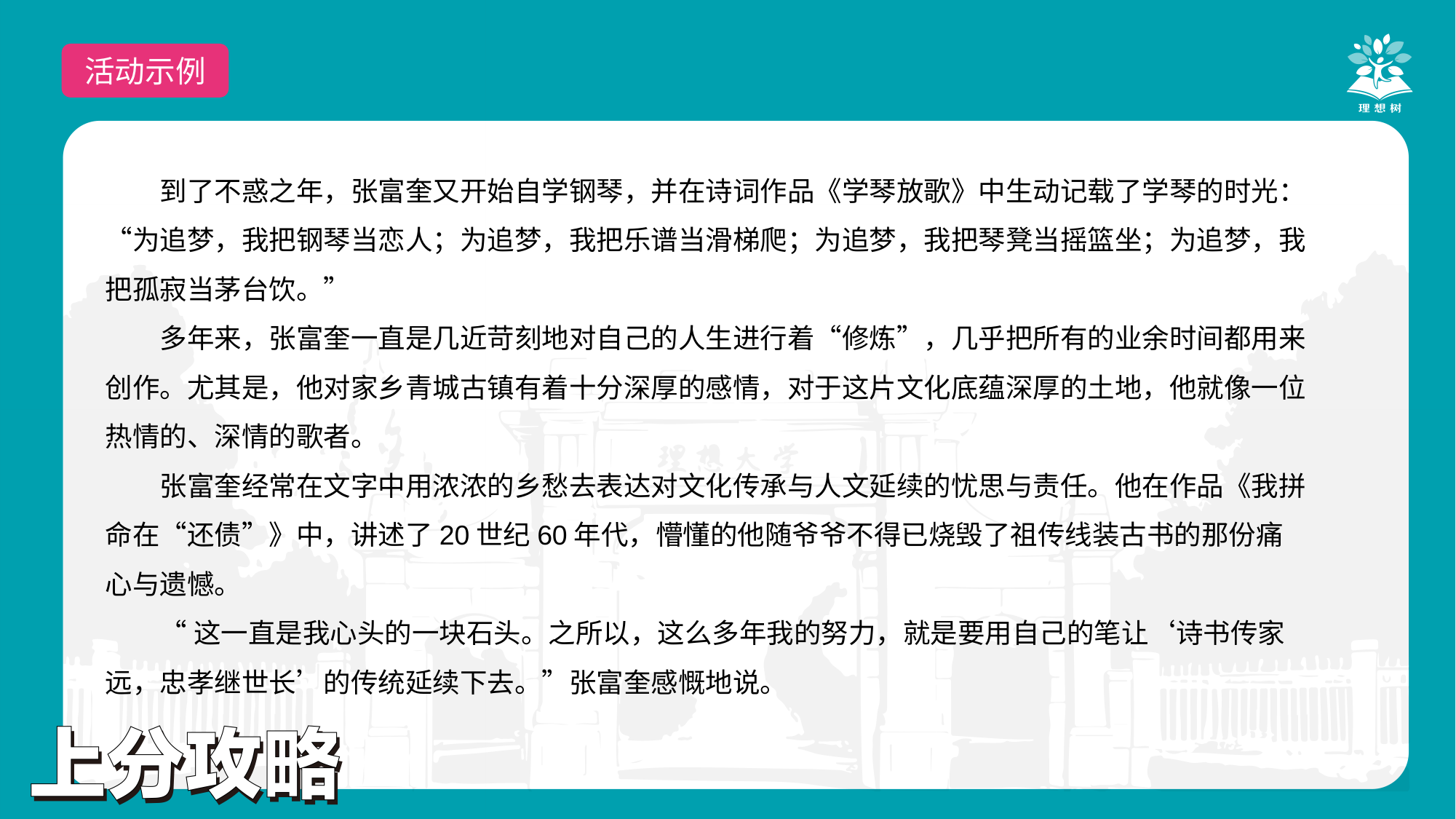

活动示例
到了不惑之年，张富奎又开始自学钢琴，并在诗词作品《学琴放歌》中生动记载了学琴的时光：“为追梦，我把钢琴当恋人；为追梦，我把乐谱当滑梯爬；为追梦，我把琴凳当摇篮坐；为追梦，我把孤寂当茅台饮。”
多年来，张富奎一直是几近苛刻地对自己的人生进行着“修炼”，几乎把所有的业余时间都用来创作。尤其是，他对家乡青城古镇有着十分深厚的感情，对于这片文化底蕴深厚的土地，他就像一位热情的、深情的歌者。
张富奎经常在文字中用浓浓的乡愁去表达对文化传承与人文延续的忧思与责任。他在作品《我拼命在“还债”》中，讲述了20世纪60年代，懵懂的他随爷爷不得已烧毁了祖传线装古书的那份痛心与遗憾。
“这一直是我心头的一块石头。之所以，这么多年我的努力，就是要用自己的笔让‘诗书传家远，忠孝继世长’的传统延续下去。”张富奎感慨地说。